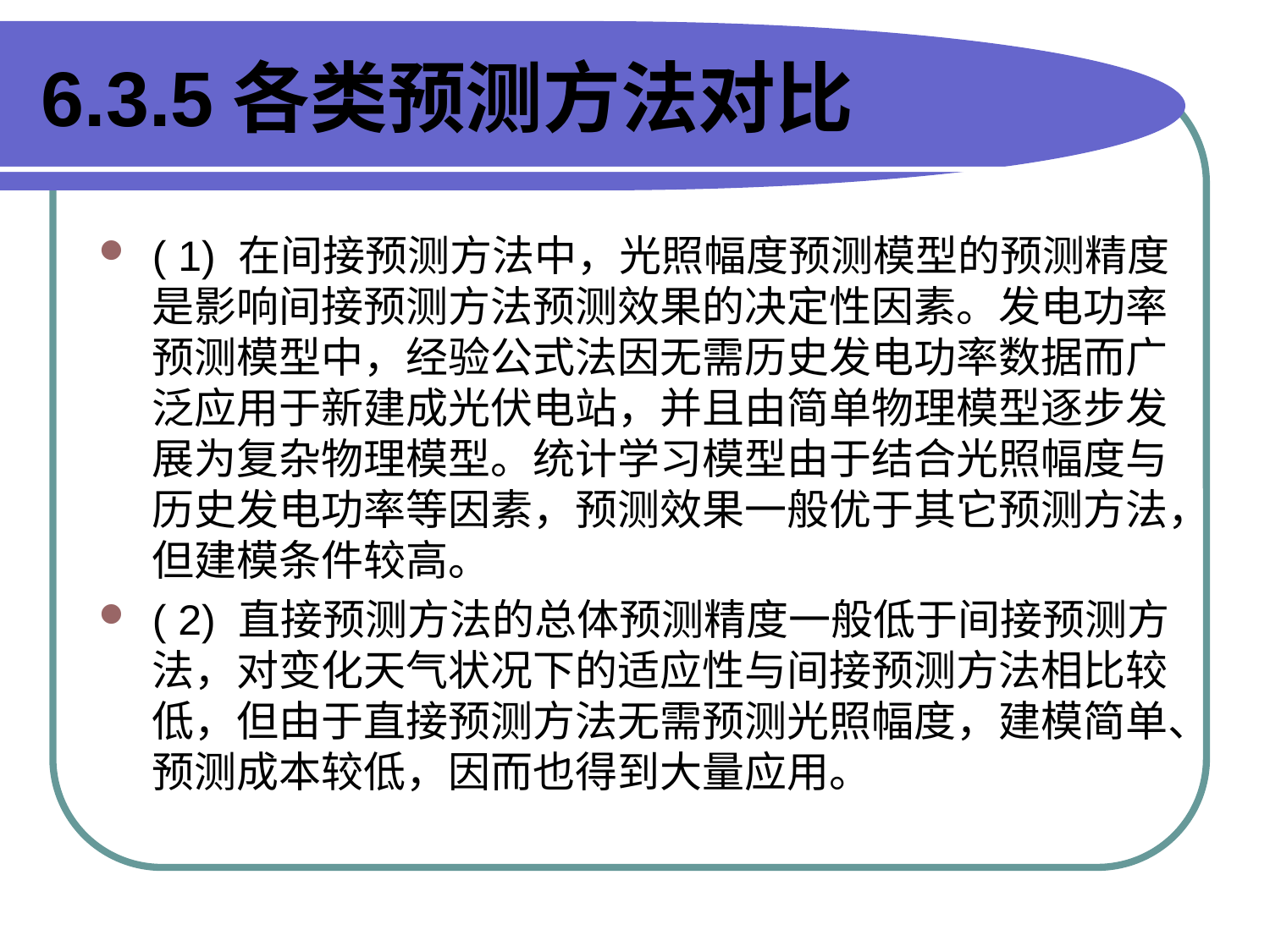

# 6.3.5各类预测方法对比
( 1) 在间接预测方法中，光照幅度预测模型的预测精度是影响间接预测方法预测效果的决定性因素。发电功率预测模型中，经验公式法因无需历史发电功率数据而广泛应用于新建成光伏电站，并且由简单物理模型逐步发展为复杂物理模型。统计学习模型由于结合光照幅度与历史发电功率等因素，预测效果一般优于其它预测方法，但建模条件较高。
( 2) 直接预测方法的总体预测精度一般低于间接预测方法，对变化天气状况下的适应性与间接预测方法相比较低，但由于直接预测方法无需预测光照幅度，建模简单、预测成本较低，因而也得到大量应用。
131